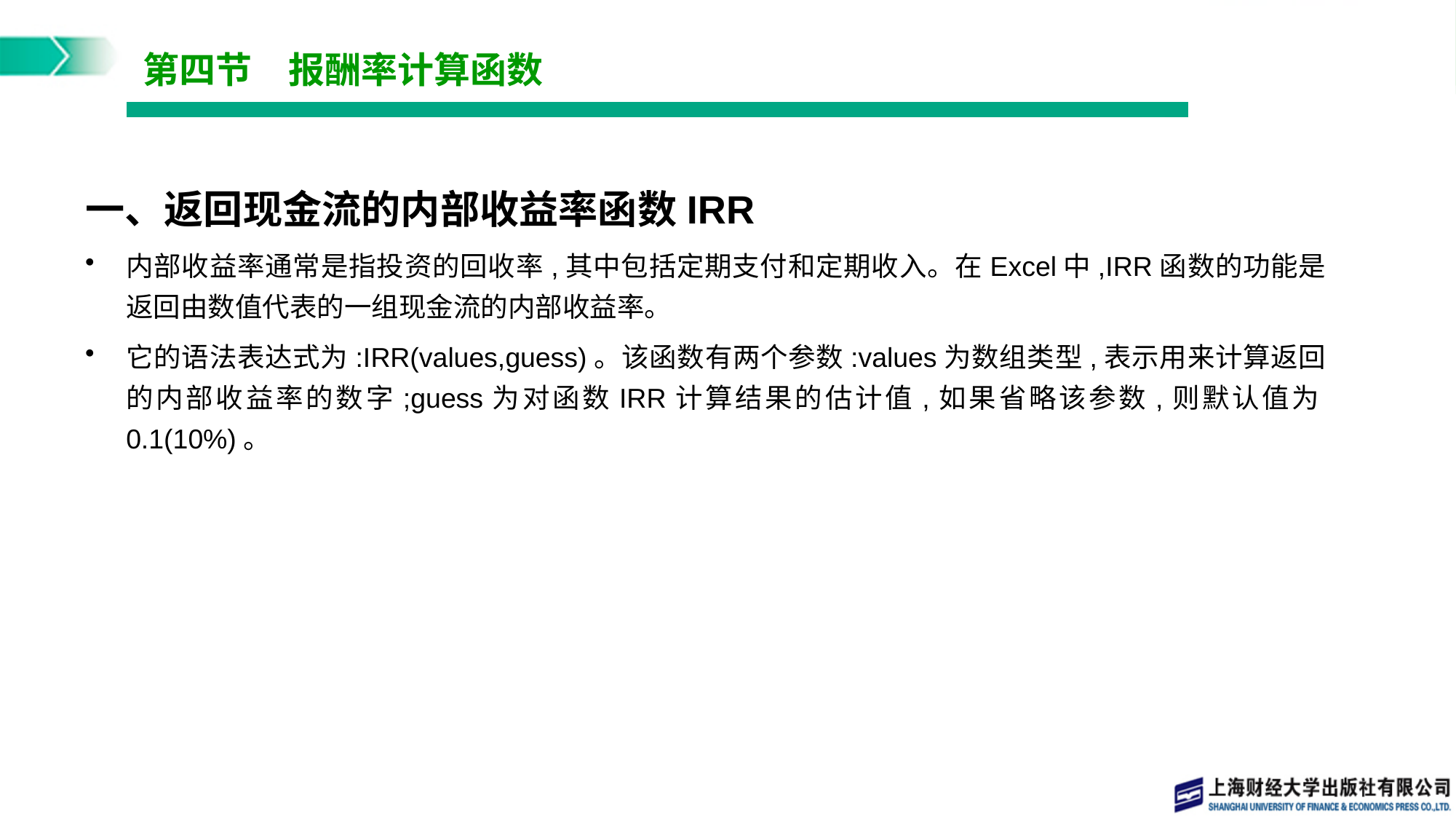

# 第四节　报酬率计算函数
一、返回现金流的内部收益率函数IRR
内部收益率通常是指投资的回收率,其中包括定期支付和定期收入。在Excel中,IRR函数的功能是返回由数值代表的一组现金流的内部收益率。
它的语法表达式为:IRR(values,guess)。该函数有两个参数:values为数组类型,表示用来计算返回的内部收益率的数字;guess为对函数IRR计算结果的估计值,如果省略该参数,则默认值为0.1(10%)。